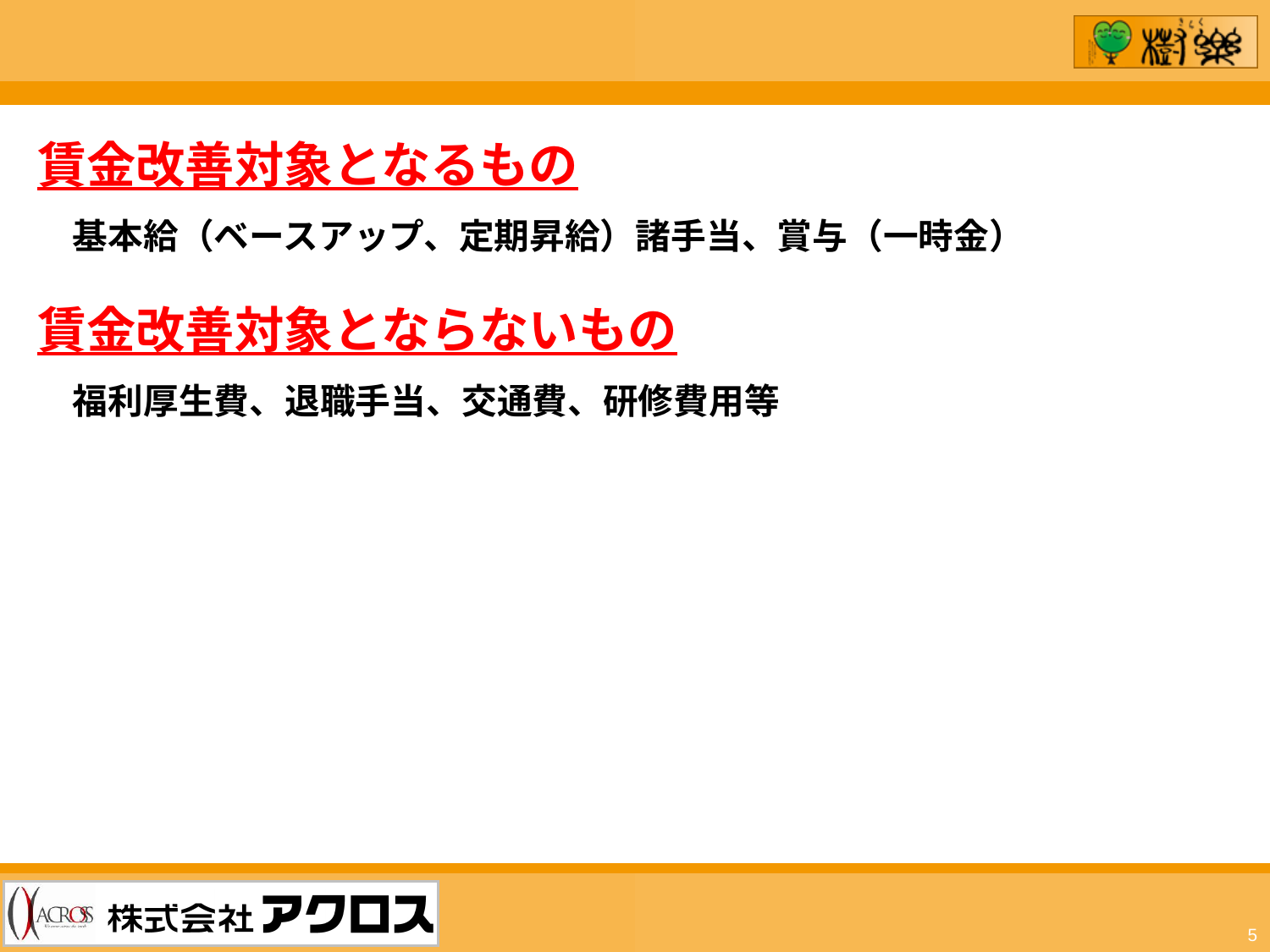

賃金改善対象となるもの

　基本給（ベースアップ、定期昇給）諸手当、賞与（一時金）

賃金改善対象とならないもの

　福利厚生費、退職手当、交通費、研修費用等

5